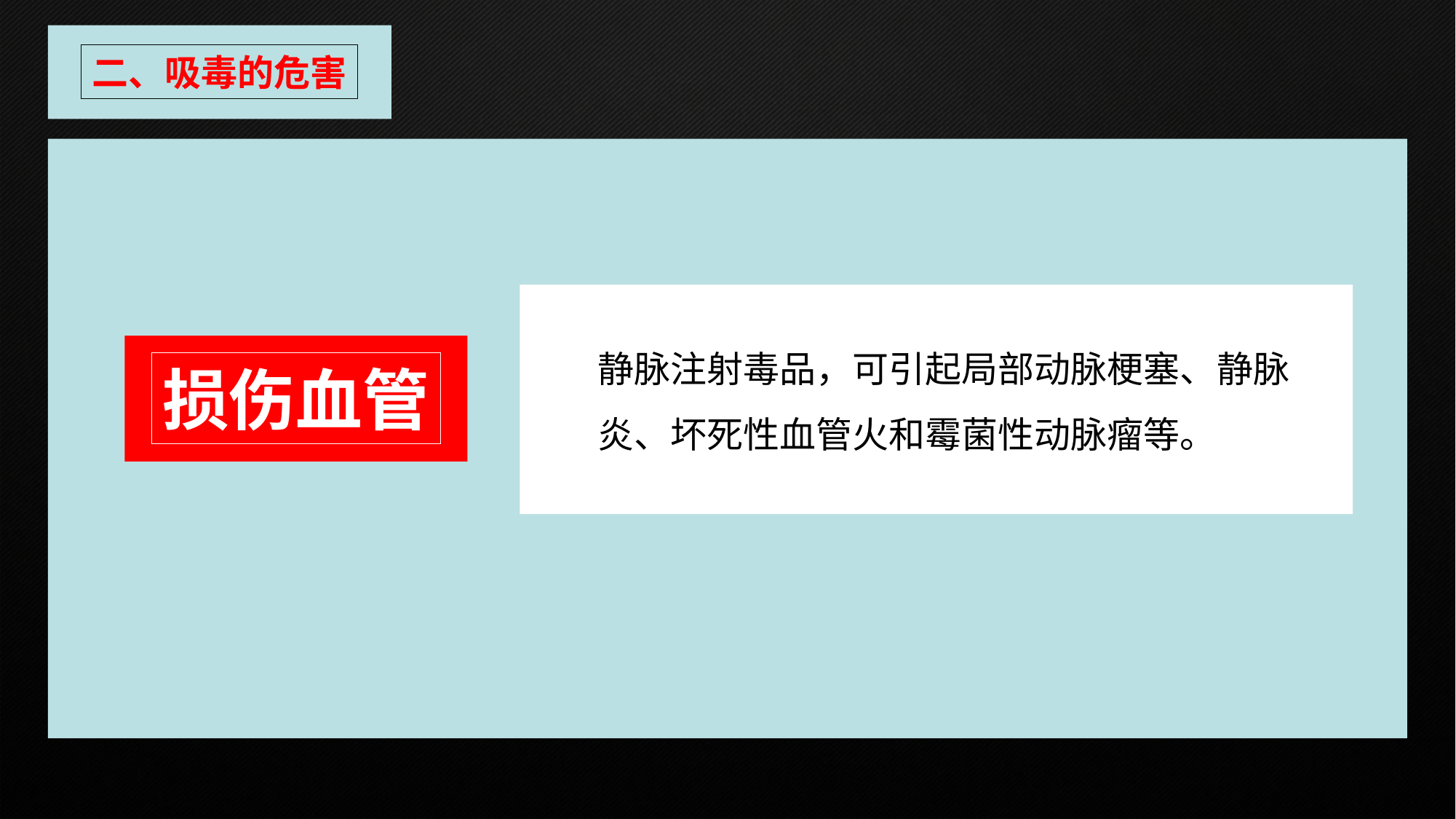

二、吸毒的危害

静脉注射毒品，可引起局部动脉梗塞、静脉炎、坏死性血管火和霉菌性动脉瘤等。

损伤血管